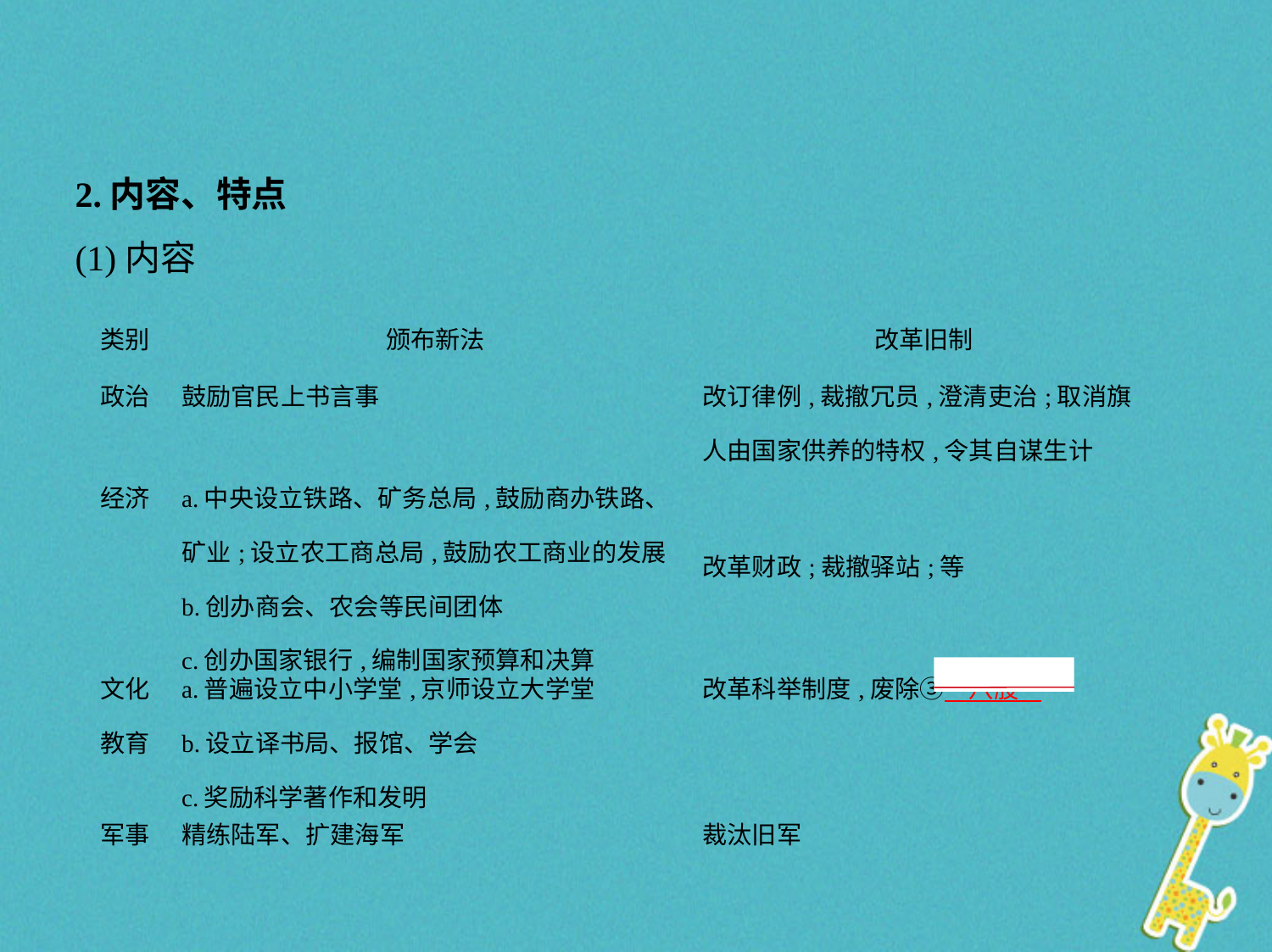

2.内容、特点
(1)内容
| 类别 | 颁布新法 | 改革旧制 |
| --- | --- | --- |
| 政治 | 鼓励官民上书言事 | 改订律例,裁撤冗员,澄清吏治;取消旗人由国家供养的特权,令其自谋生计 |
| 经济 | a.中央设立铁路、矿务总局,鼓励商办铁路、 矿业;设立农工商总局,鼓励农工商业的发展 b.创办商会、农会等民间团体 c.创办国家银行,编制国家预算和决算 | 改革财政;裁撤驿站;等 |
| 文化 教育 | a.普遍设立中小学堂,京师设立大学堂 b.设立译书局、报馆、学会 c.奖励科学著作和发明 | 改革科举制度,废除③　八股 |
| 军事 | 精练陆军、扩建海军 | 裁汰旧军 |